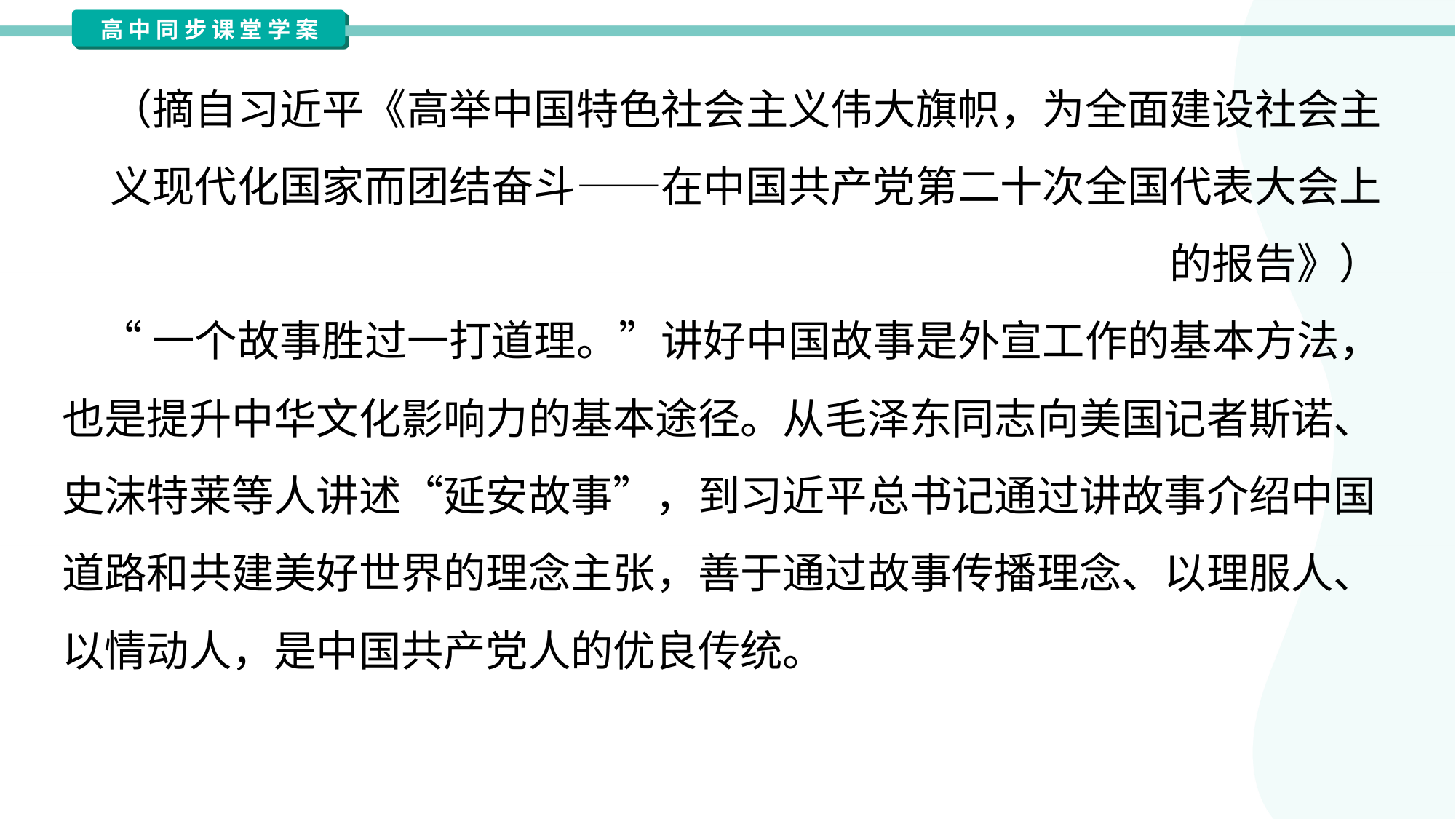

（摘自习近平《高举中国特色社会主义伟大旗帜，为全面建设社会主
义现代化国家而团结奋斗——在中国共产党第二十次全国代表大会上
的报告》）
    “一个故事胜过一打道理。”讲好中国故事是外宣工作的基本方法，
也是提升中华文化影响力的基本途径。从毛泽东同志向美国记者斯诺、
史沫特莱等人讲述“延安故事”，到习近平总书记通过讲故事介绍中国
道路和共建美好世界的理念主张，善于通过故事传播理念、以理服人、
以情动人，是中国共产党人的优良传统。